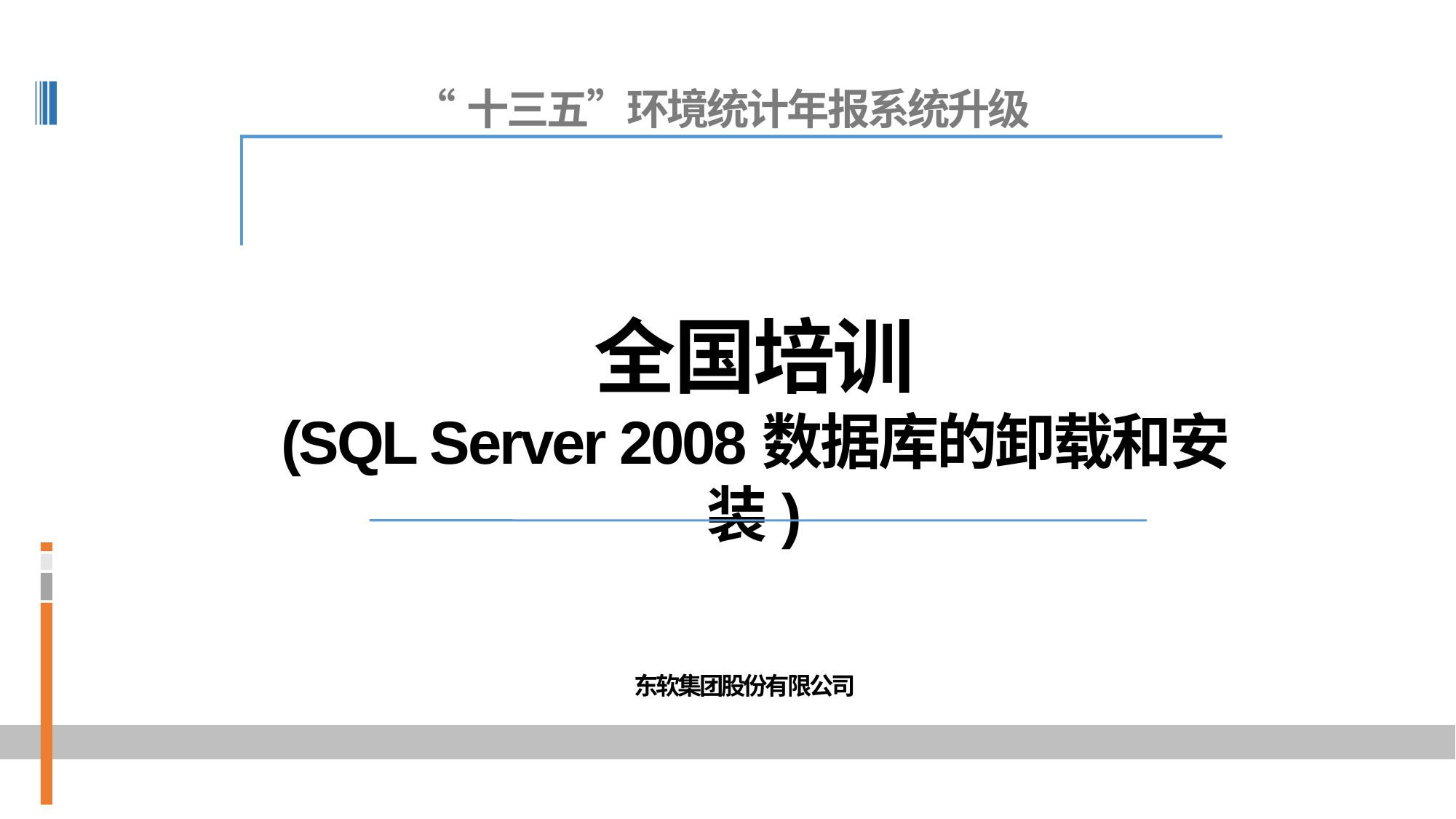

“十三五”环境统计年报系统升级

全国培训
(SQL Server 2008数据库的卸载和安装)

东软集团股份有限公司